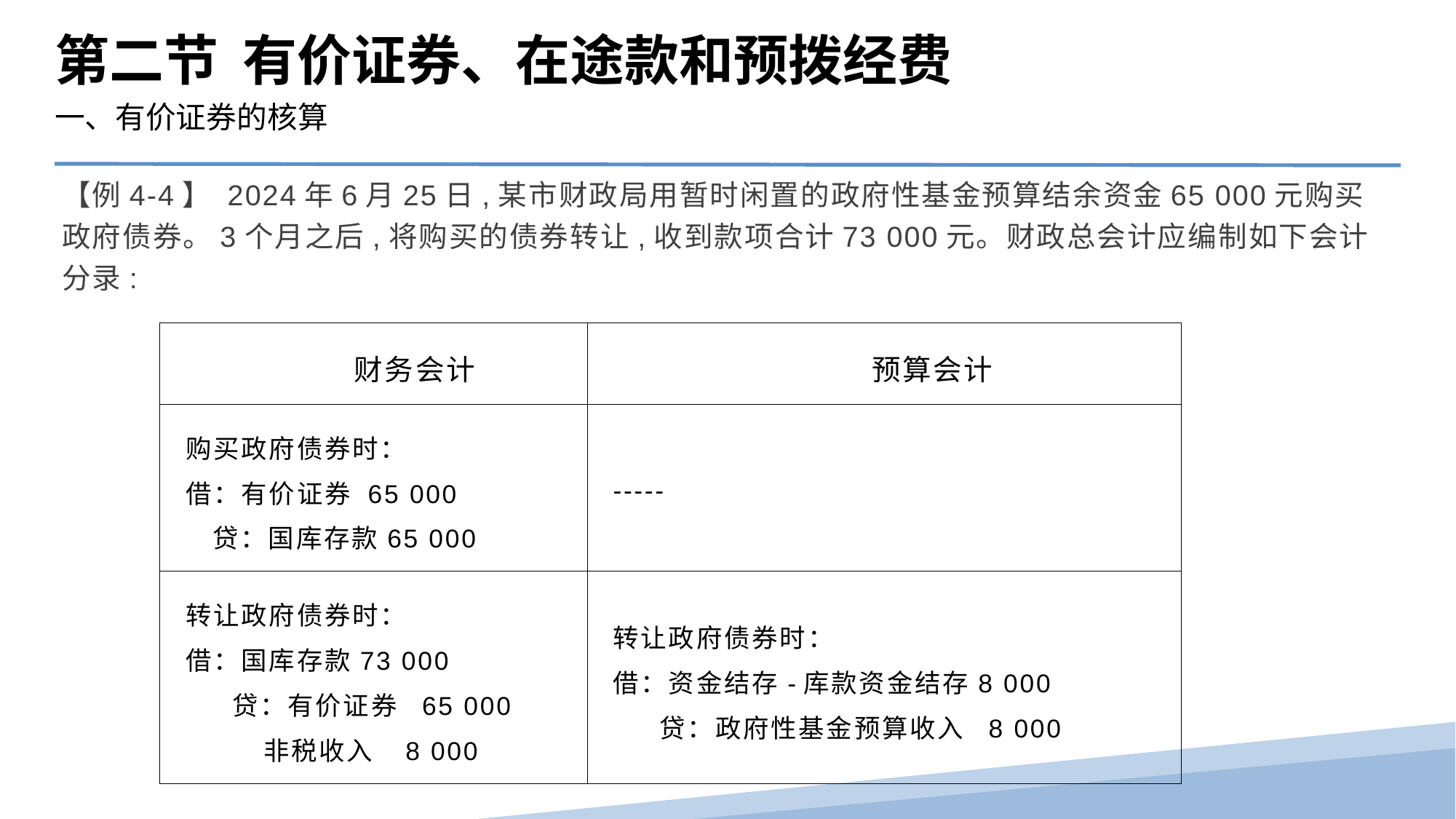

第二节  有价证券、在途款和预拨经费
一、有价证券的核算

【例4-4】 2024年6月25日,某市财政局用暂时闲置的政府性基金预算结余资金65 000元购买政府债券。3个月之后,将购买的债券转让,收到款项合计73 000元。财政总会计应编制如下会计分录:
| 财务会计 | 预算会计 |
| --- | --- |
| 购买政府债券时： 借：有价证券 65 000 贷：国库存款65 000 | ----- |
| 转让政府债券时： 借：国库存款73 000 贷：有价证券 65 000 非税收入 8 000 | 转让政府债券时： 借：资金结存-库款资金结存8 000 贷：政府性基金预算收入 8 000 |